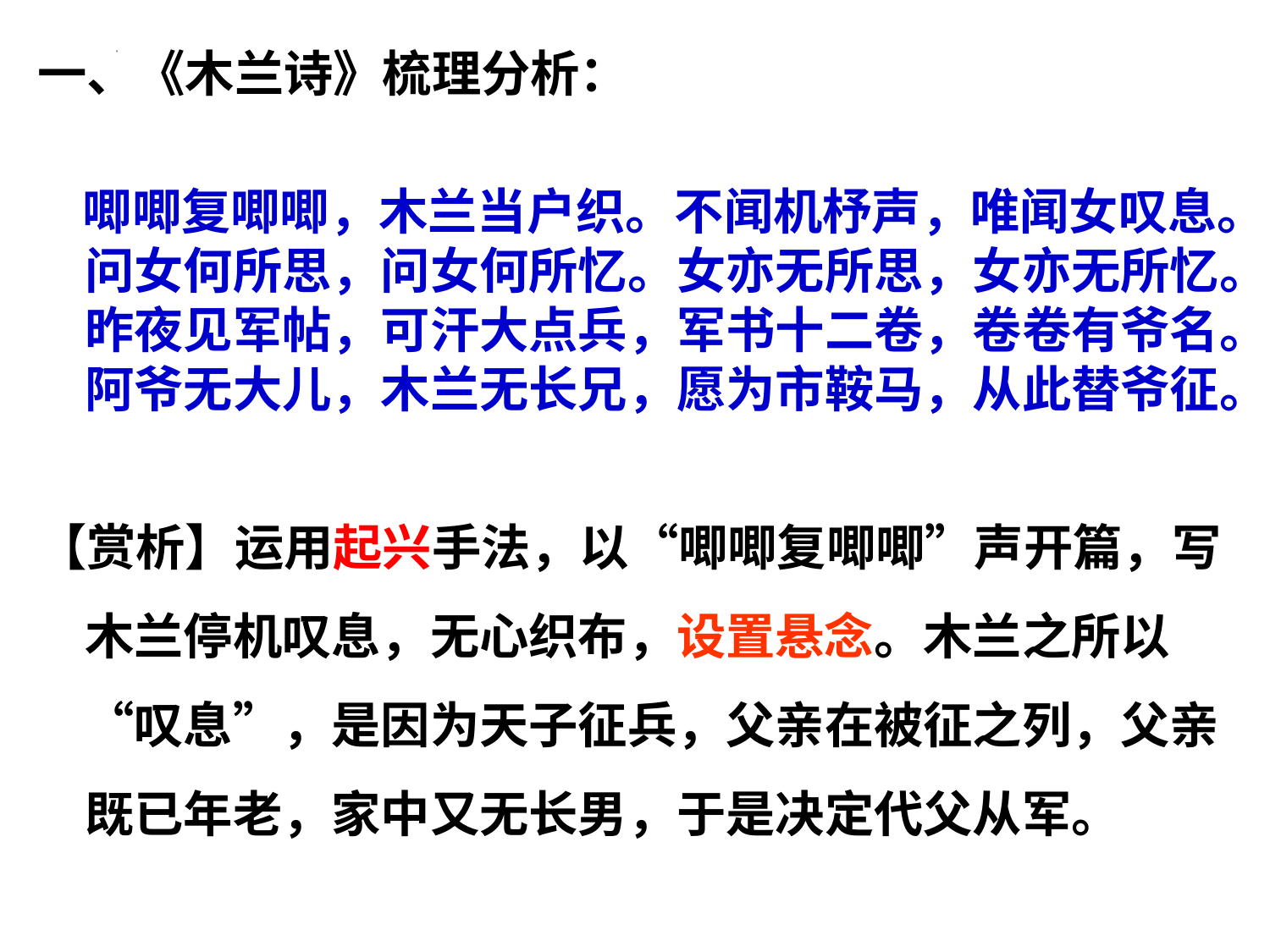

一、《木兰诗》梳理分析：

   唧唧复唧唧，木兰当户织。不闻机杼声，唯闻女叹息。问女何所思，问女何所忆。女亦无所思，女亦无所忆。昨夜见军帖，可汗大点兵，军书十二卷，卷卷有爷名。阿爷无大儿，木兰无长兄，愿为市鞍马，从此替爷征。

【赏析】运用起兴手法，以“唧唧复唧唧”声开篇，写木兰停机叹息，无心织布，设置悬念。木兰之所以“叹息”，是因为天子征兵，父亲在被征之列，父亲既已年老，家中又无长男，于是决定代父从军。